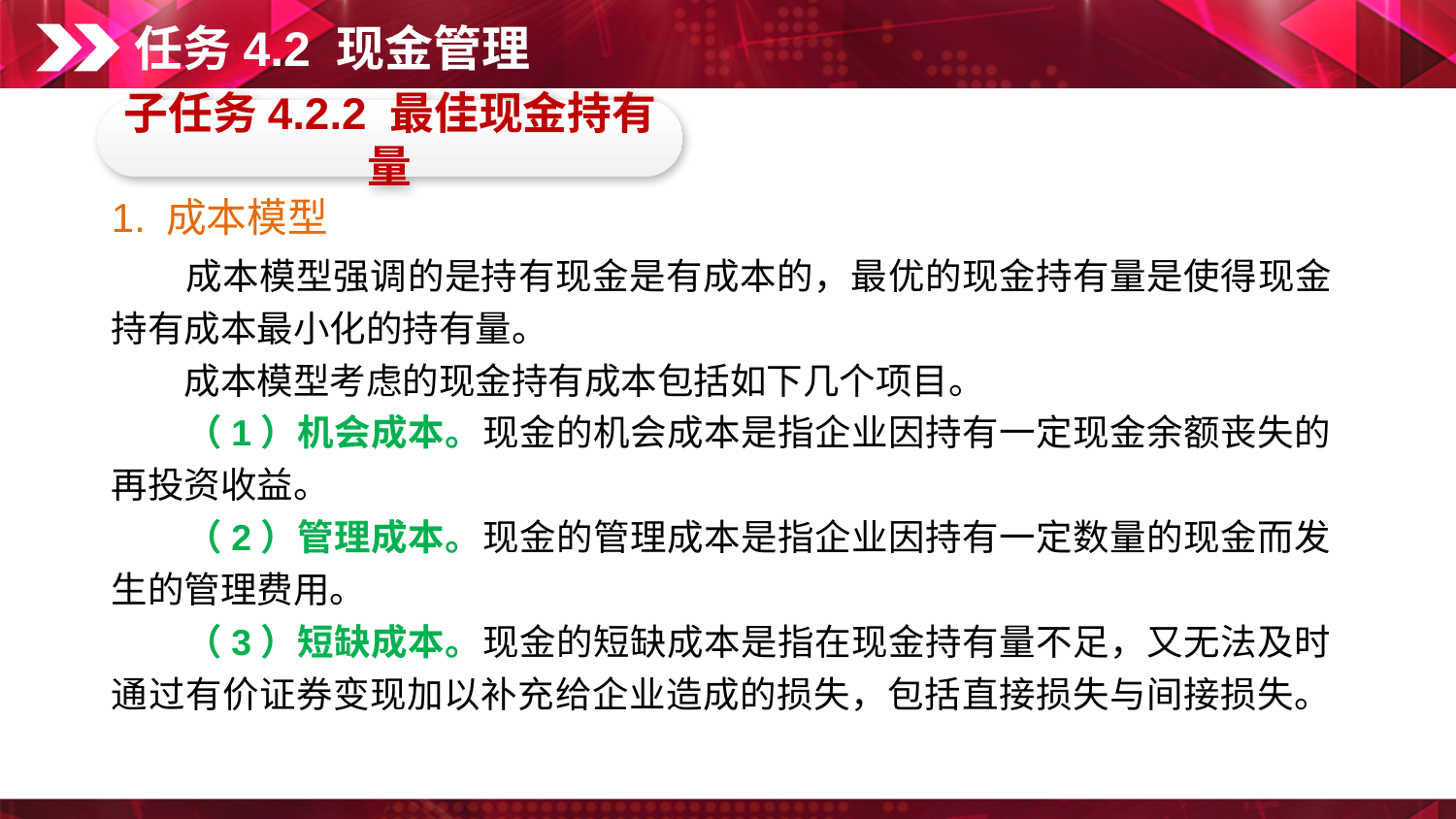

任务4.2 现金管理

子任务4.2.2 最佳现金持有量
1. 成本模型
　　成本模型强调的是持有现金是有成本的，最优的现金持有量是使得现金持有成本最小化的持有量。
　　成本模型考虑的现金持有成本包括如下几个项目。
　　（1）机会成本。现金的机会成本是指企业因持有一定现金余额丧失的再投资收益。
　　（2）管理成本。现金的管理成本是指企业因持有一定数量的现金而发生的管理费用。
　　（3）短缺成本。现金的短缺成本是指在现金持有量不足，又无法及时通过有价证券变现加以补充给企业造成的损失，包括直接损失与间接损失。